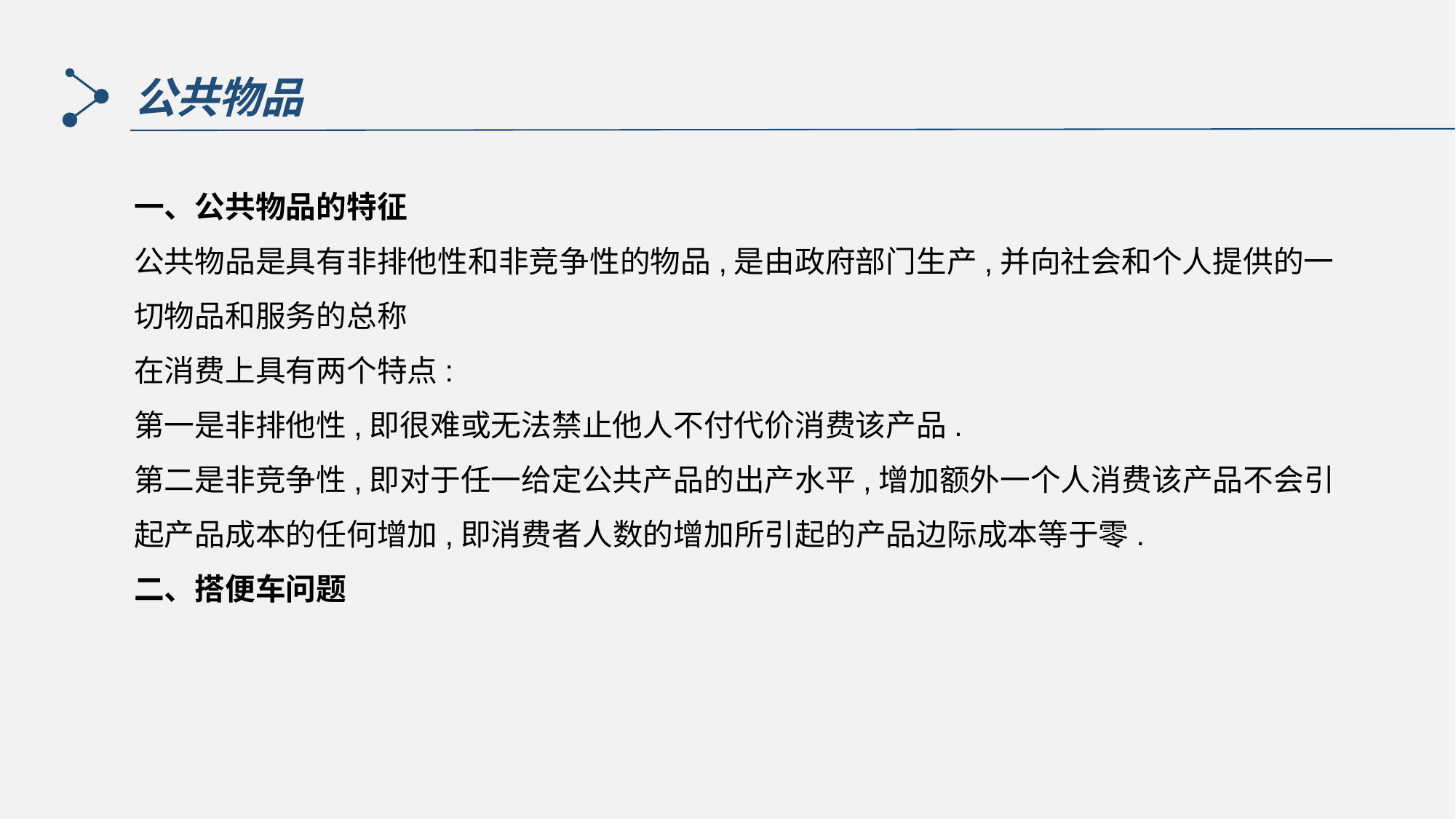

公共物品
一、公共物品的特征
公共物品是具有非排他性和非竞争性的物品,是由政府部门生产,并向社会和个人提供的一切物品和服务的总称
在消费上具有两个特点:
第一是非排他性,即很难或无法禁止他人不付代价消费该产品.
第二是非竞争性,即对于任一给定公共产品的出产水平,增加额外一个人消费该产品不会引起产品成本的任何增加,即消费者人数的增加所引起的产品边际成本等于零.
二、搭便车问题